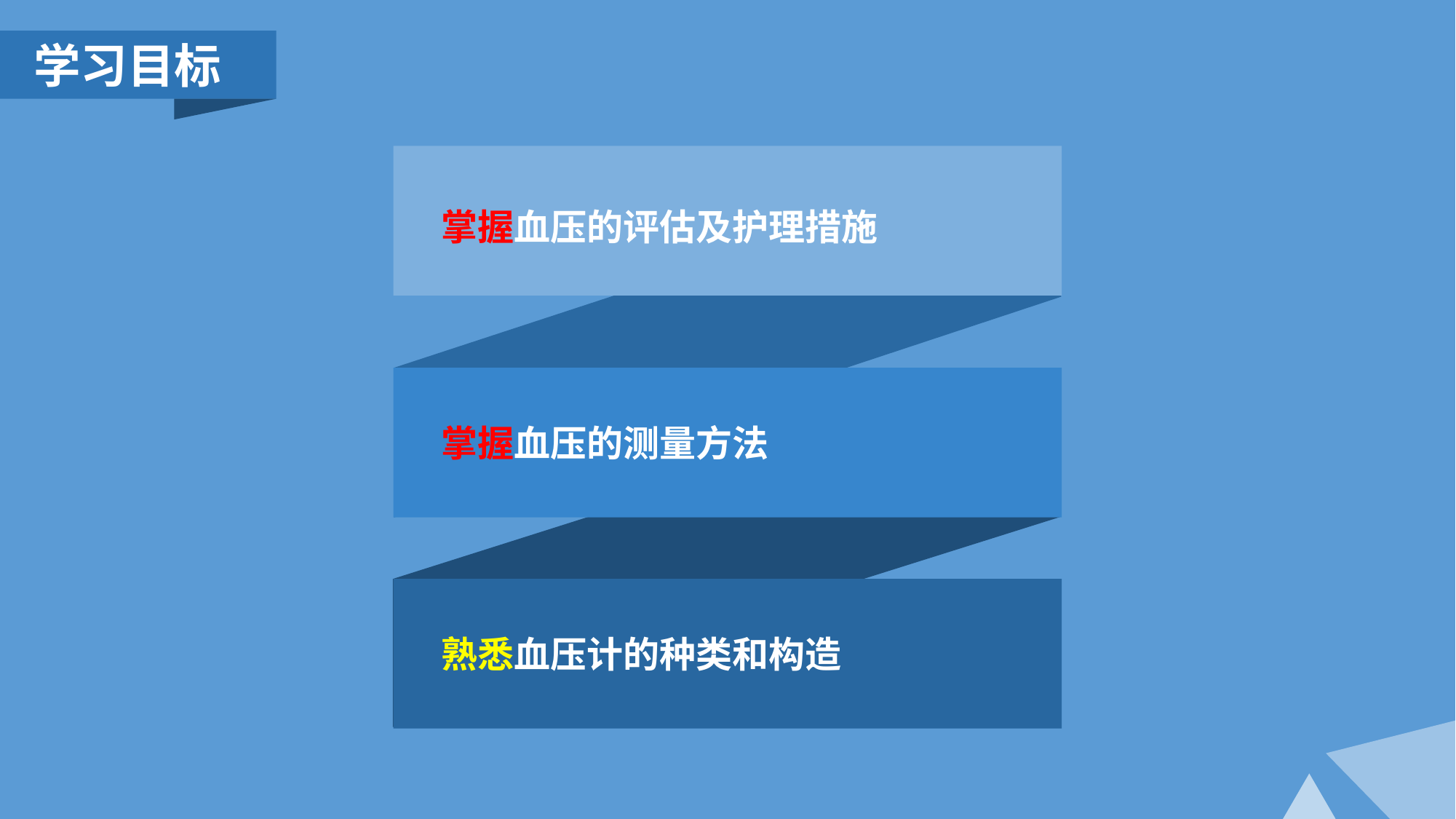

学习目标

掌握血压的评估及护理措施

掌握血压的测量方法

熟悉血压计的种类和构造